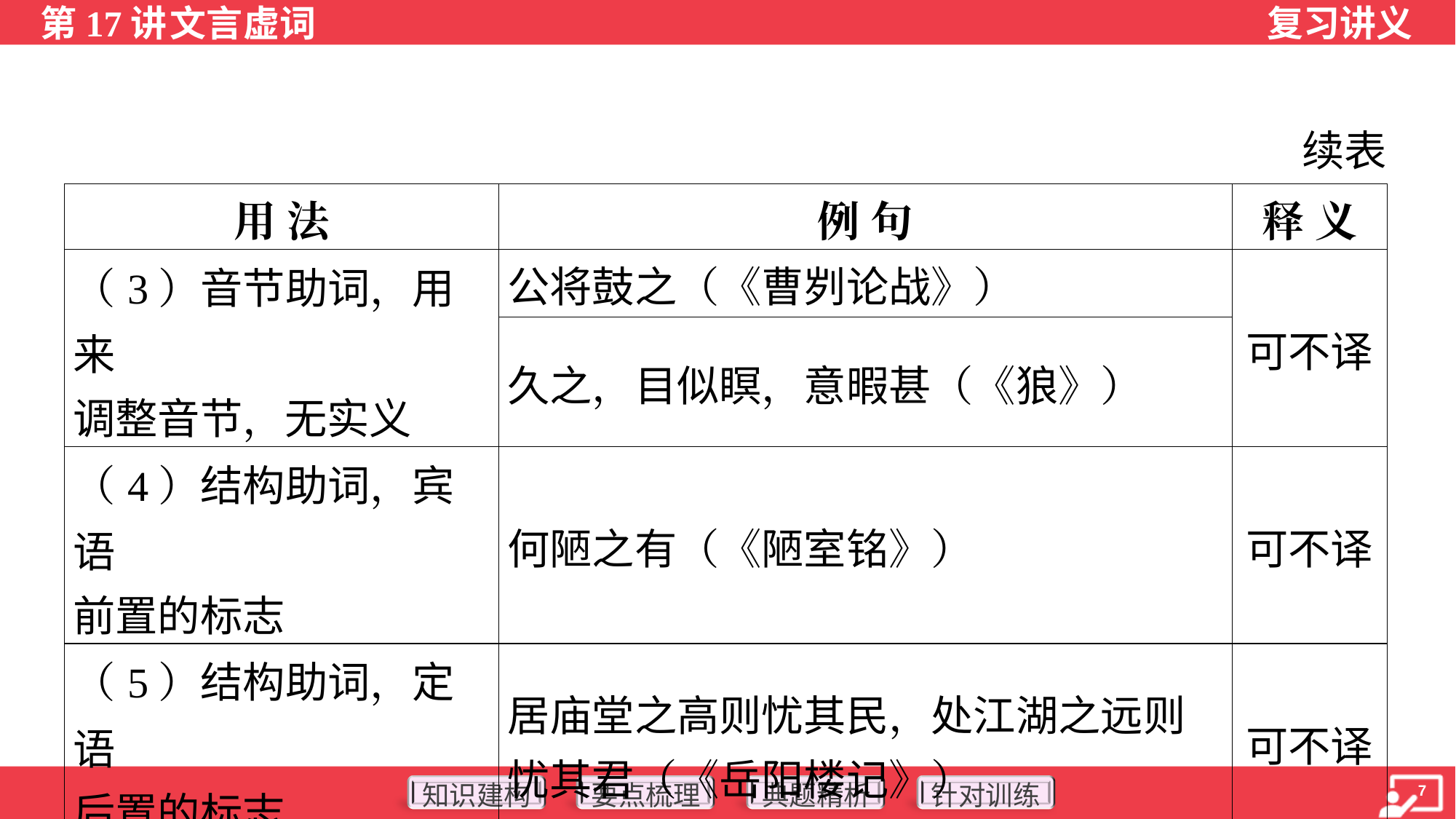

续表
| 用 法 | 例 句 | 释 义 |
| --- | --- | --- |
| （3）音节助词，用来 调整音节，无实义 | 公将鼓之（《曹刿论战》） | 可不译 |
|  | 久之，目似瞑，意暇甚（《狼》） |  |
| （4）结构助词，宾语 前置的标志 | 何陋之有（《陋室铭》） | 可不译 |
| （5）结构助词，定语 后置的标志 | 居庙堂之高则忧其民，处江湖之远则 忧其君（《岳阳楼记》） | 可不译 |
| （6）动词 | 已而之细柳军（《周亚夫军细柳》） | 往，到 |